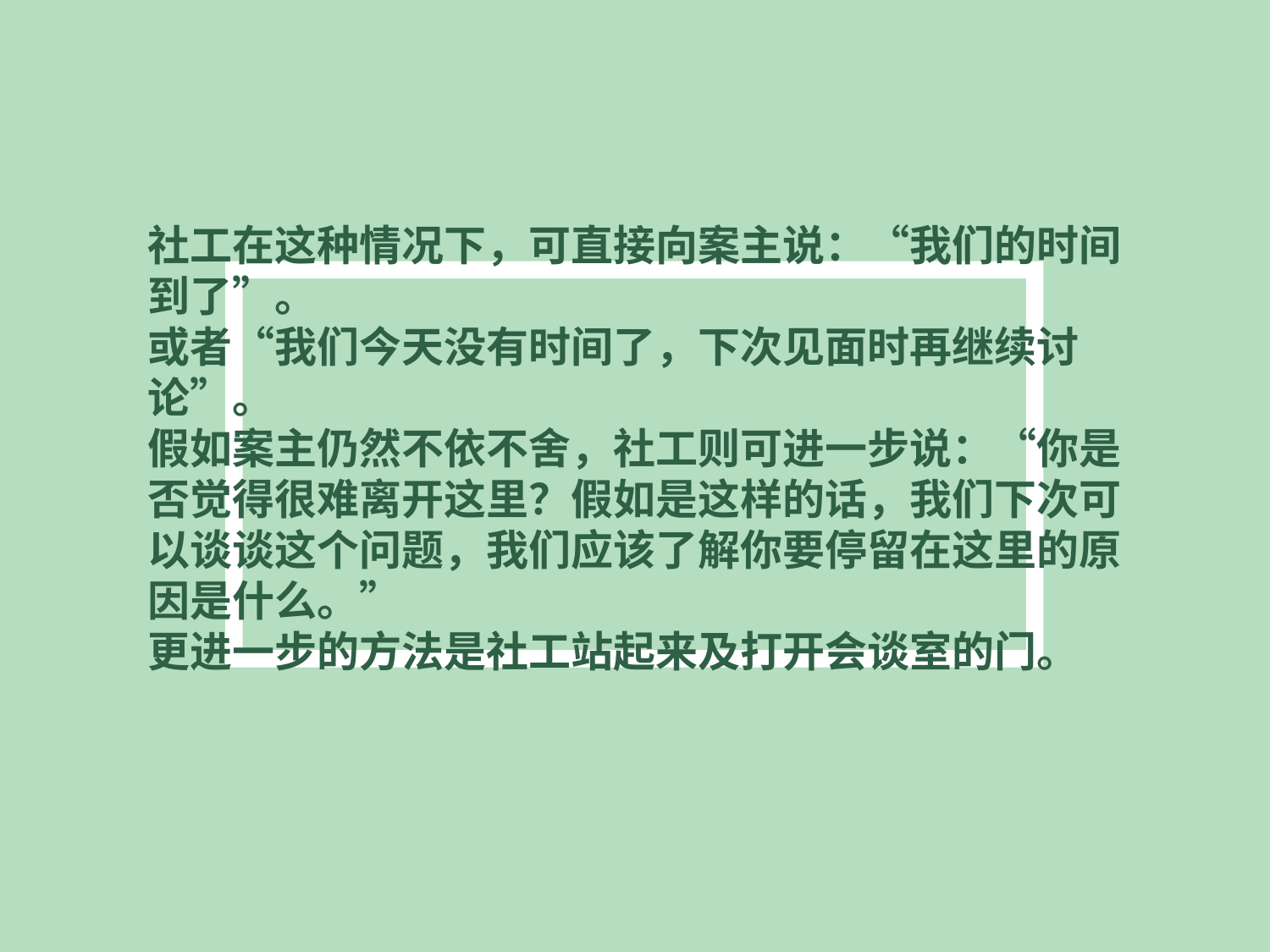

社工在这种情况下，可直接向案主说：“我们的时间到了”。
或者“我们今天没有时间了，下次见面时再继续讨论”。
假如案主仍然不依不舍，社工则可进一步说：“你是否觉得很难离开这里？假如是这样的话，我们下次可以谈谈这个问题，我们应该了解你要停留在这里的原因是什么。”
更进一步的方法是社工站起来及打开会谈室的门。